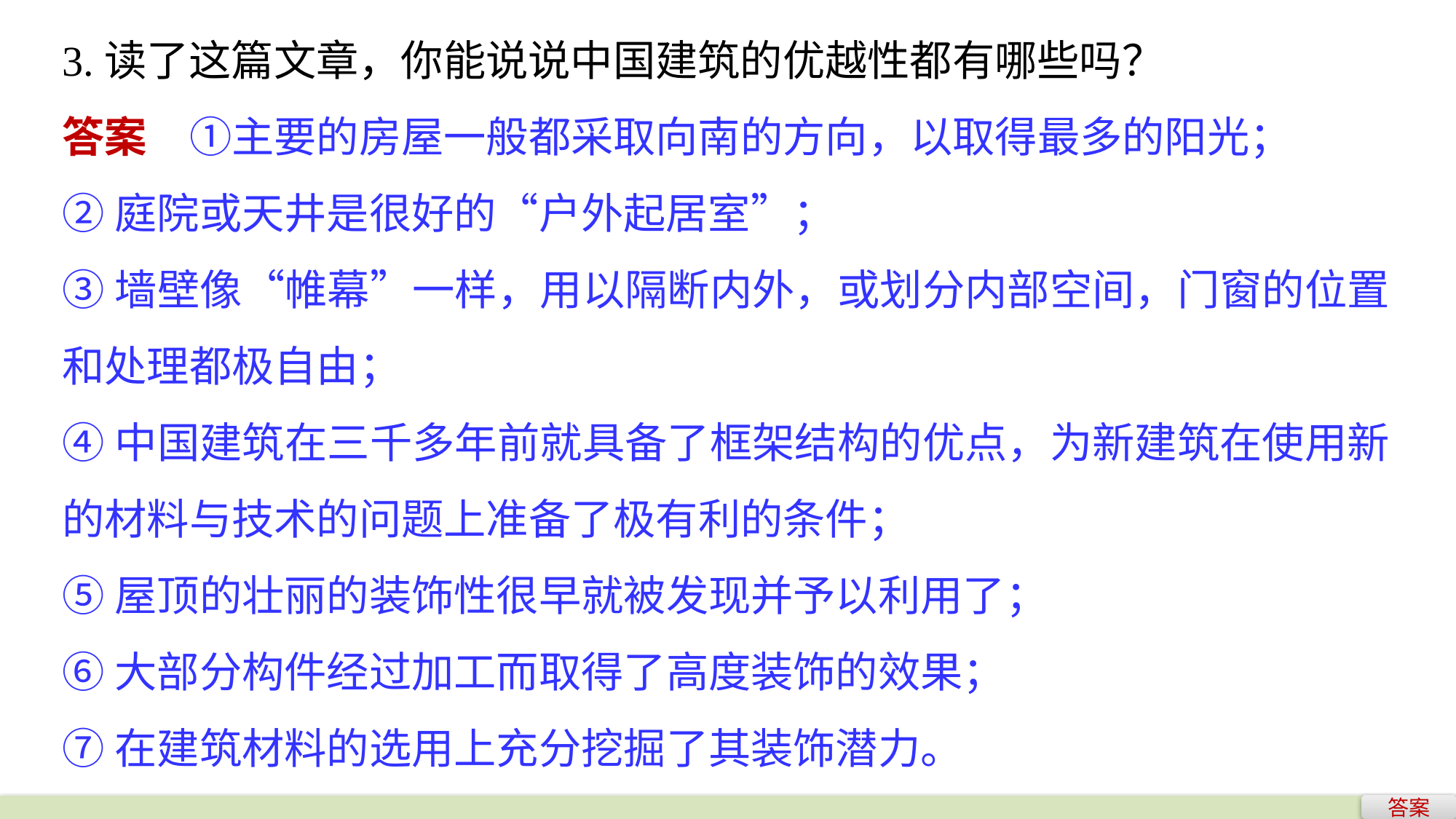

3.读了这篇文章，你能说说中国建筑的优越性都有哪些吗？
答案　①主要的房屋一般都采取向南的方向，以取得最多的阳光；
②庭院或天井是很好的“户外起居室”；
③墙壁像“帷幕”一样，用以隔断内外，或划分内部空间，门窗的位置和处理都极自由；
④中国建筑在三千多年前就具备了框架结构的优点，为新建筑在使用新的材料与技术的问题上准备了极有利的条件；
⑤屋顶的壮丽的装饰性很早就被发现并予以利用了；
⑥大部分构件经过加工而取得了高度装饰的效果；
⑦在建筑材料的选用上充分挖掘了其装饰潜力。
答案